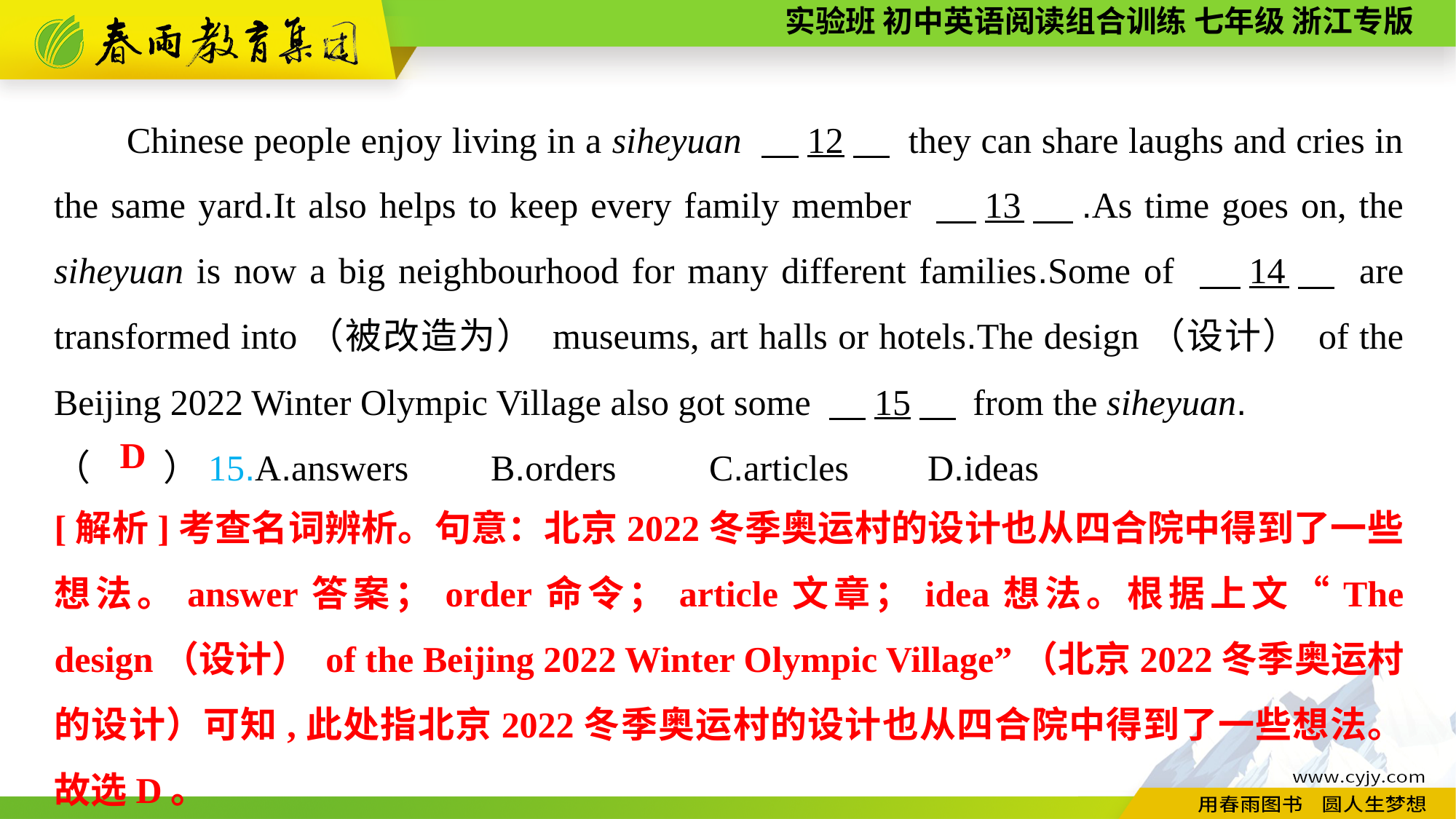

Chinese people enjoy living in a siheyuan 　12　 they can share laughs and cries in the same yard.It also helps to keep every family member 　13　.As time goes on, the siheyuan is now a big neighbourhood for many different families.Some of 　14　 are transformed into（被改造为） museums, art halls or hotels.The design（设计） of the Beijing 2022 Winter Olympic Village also got some 　15　 from the siheyuan.
（　　）15.A.answers	B.orders	C.articles	D.ideas
D
[解析]考查名词辨析。句意：北京2022冬季奥运村的设计也从四合院中得到了一些想法。answer答案；order命令；article文章；idea想法。根据上文“The design（设计） of the Beijing 2022 Winter Olympic Village”（北京2022冬季奥运村的设计）可知,此处指北京2022冬季奥运村的设计也从四合院中得到了一些想法。故选D。